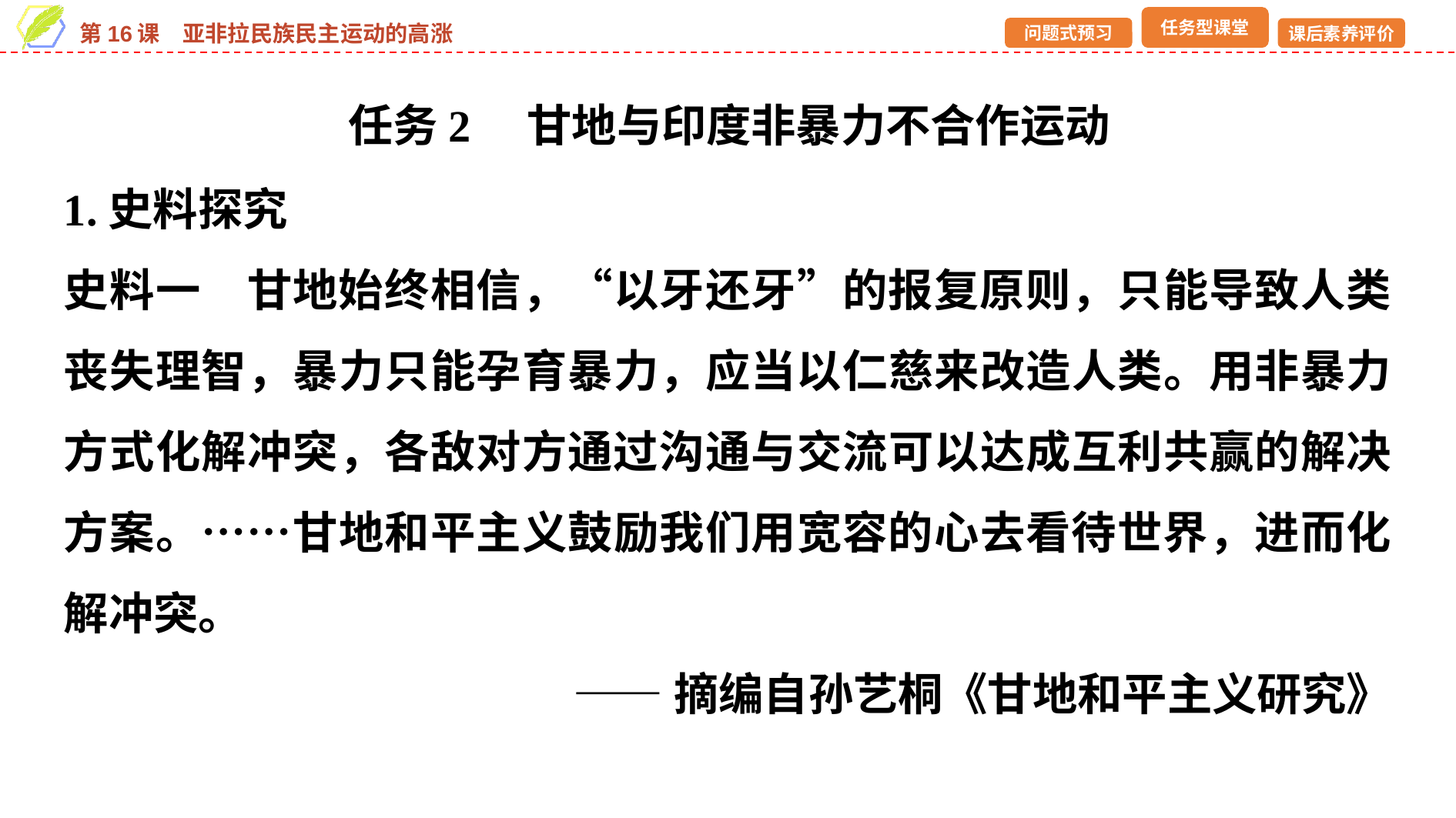

任务2　甘地与印度非暴力不合作运动
1.史料探究
史料一　甘地始终相信，“以牙还牙”的报复原则，只能导致人类丧失理智，暴力只能孕育暴力，应当以仁慈来改造人类。用非暴力方式化解冲突，各敌对方通过沟通与交流可以达成互利共赢的解决方案。……甘地和平主义鼓励我们用宽容的心去看待世界，进而化解冲突。
——摘编自孙艺桐《甘地和平主义研究》